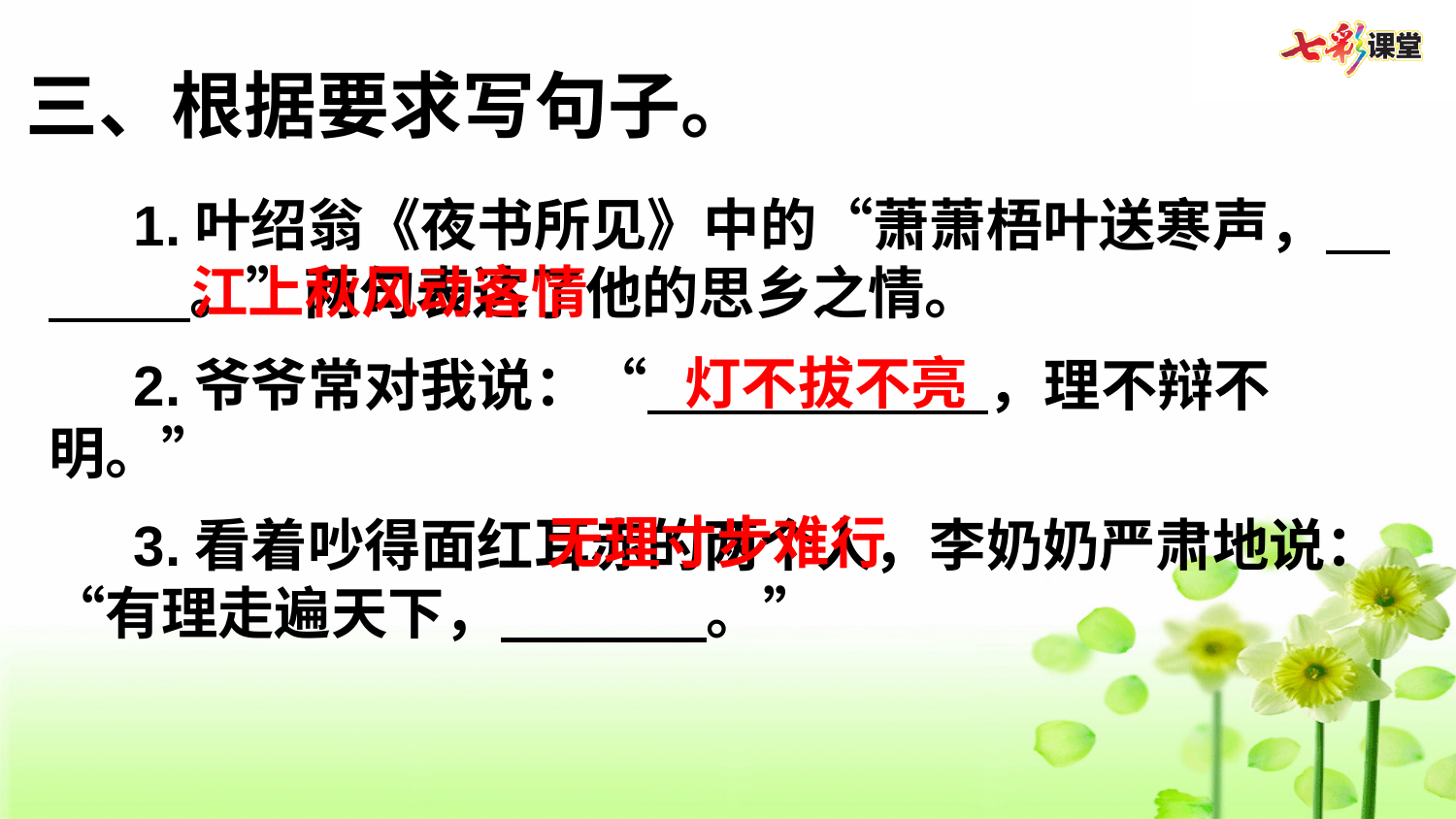

三、根据要求写句子。
1.叶绍翁《夜书所见》中的“萧萧梧叶送寒声，                 。”两句表达了他的思乡之情。
2.爷爷常对我说：“            ，理不辩不明。”
3.看着吵得面红耳赤的两个人，李奶奶严肃地说：“有理走遍天下，                。”
江上秋风动客情
灯不拔不亮
无理寸步难行